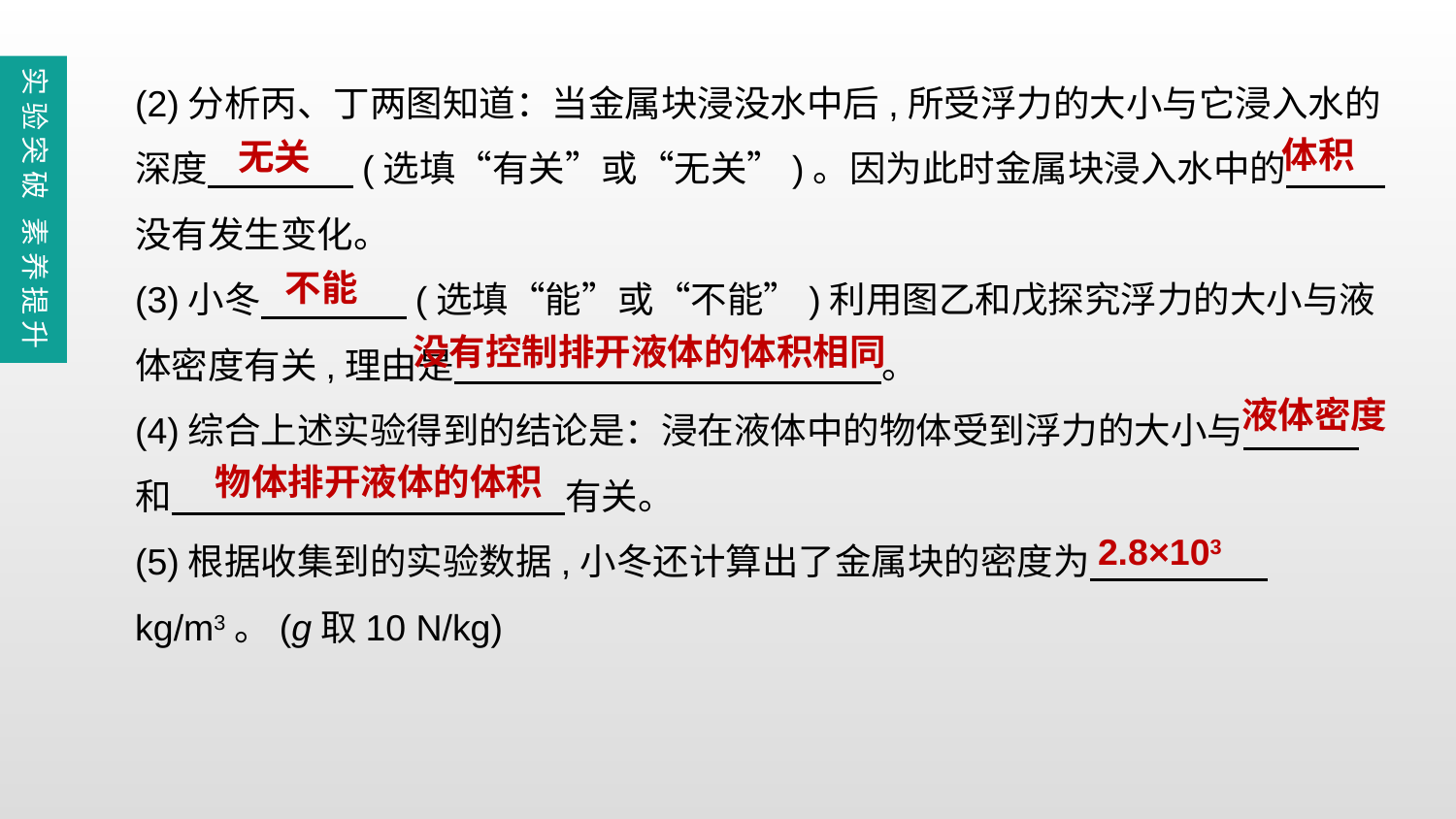

(2)分析丙、丁两图知道：当金属块浸没水中后,所受浮力的大小与它浸入水的深度　　　　(选填“有关”或“无关”)。因为此时金属块浸入水中的
没有发生变化。
(3)小冬　　　　(选填“能”或“不能”)利用图乙和戊探究浮力的大小与液体密度有关,理由是　                                           　。
(4)综合上述实验得到的结论是：浸在液体中的物体受到浮力的大小与
和　　　　　　　        　　有关。
(5)根据收集到的实验数据,小冬还计算出了金属块的密度为　　    　　 kg/m3。(g取10 N/kg)

实验突破 素养提升
体积
无关
不能
没有控制排开液体的体积相同
液体密度
物体排开液体的体积
2.8×103